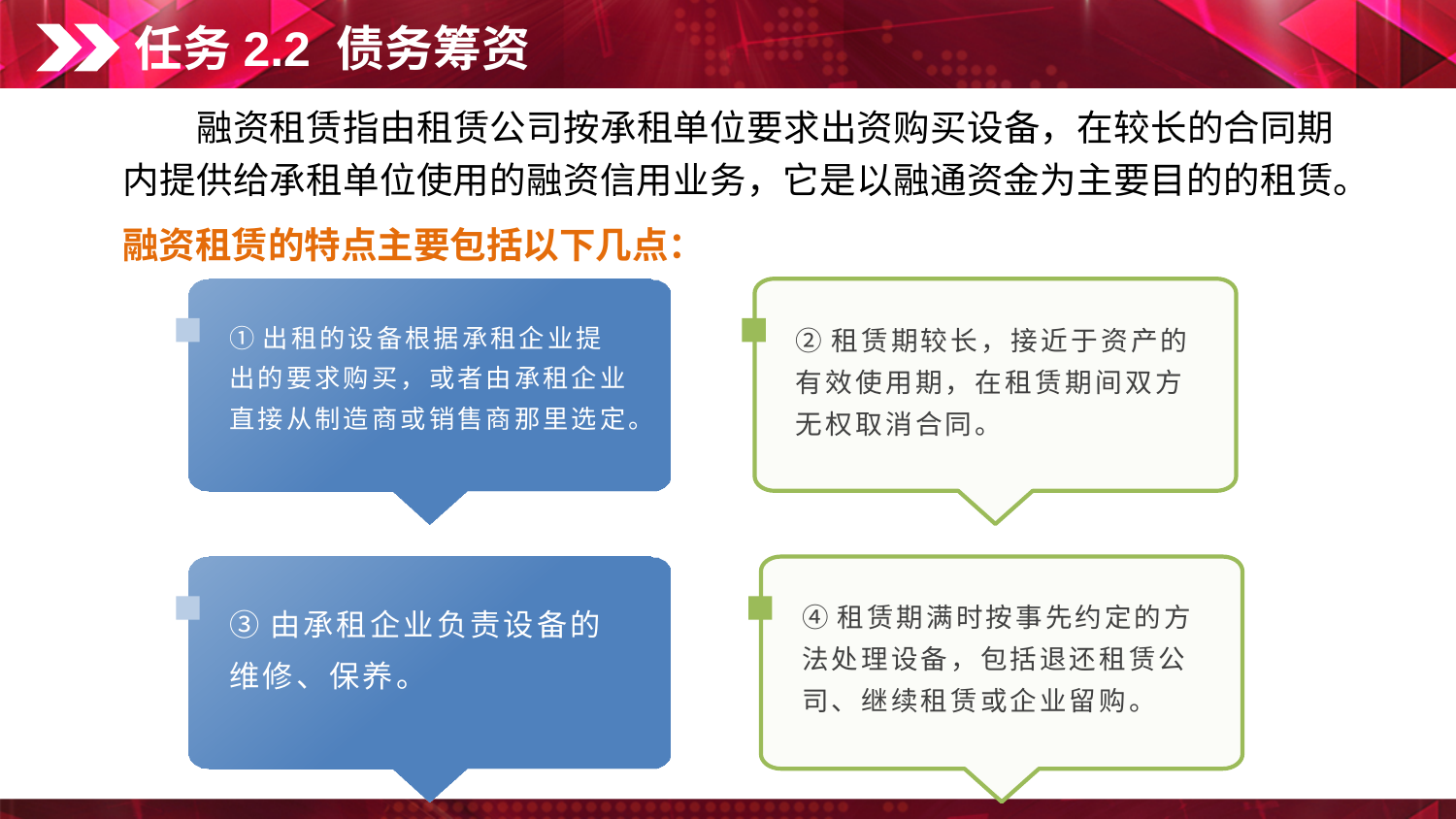

任务2.2 债务筹资

　　融资租赁指由租赁公司按承租单位要求出资购买设备，在较长的合同期内提供给承租单位使用的融资信用业务，它是以融通资金为主要目的的租赁。
融资租赁的特点主要包括以下几点：

①出租的设备根据承租企业提出的要求购买，或者由承租企业直接从制造商或销售商那里选定。
②租赁期较长，接近于资产的有效使用期，在租赁期间双方无权取消合同。

③由承租企业负责设备的维修、保养。
④租赁期满时按事先约定的方法处理设备，包括退还租赁公司、继续租赁或企业留购。